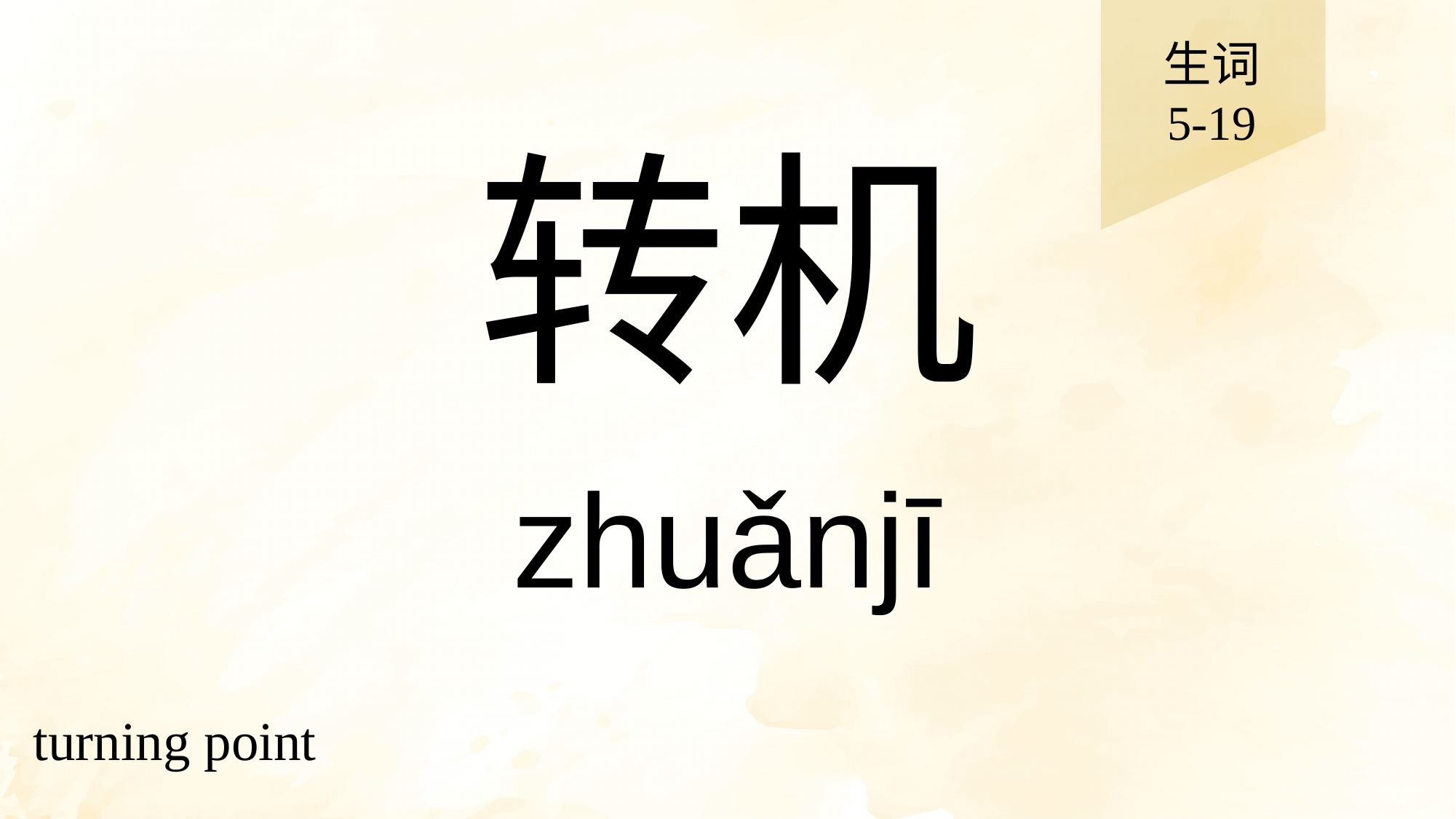

生词
5-19
# 转机
zhuǎnjī
turning point